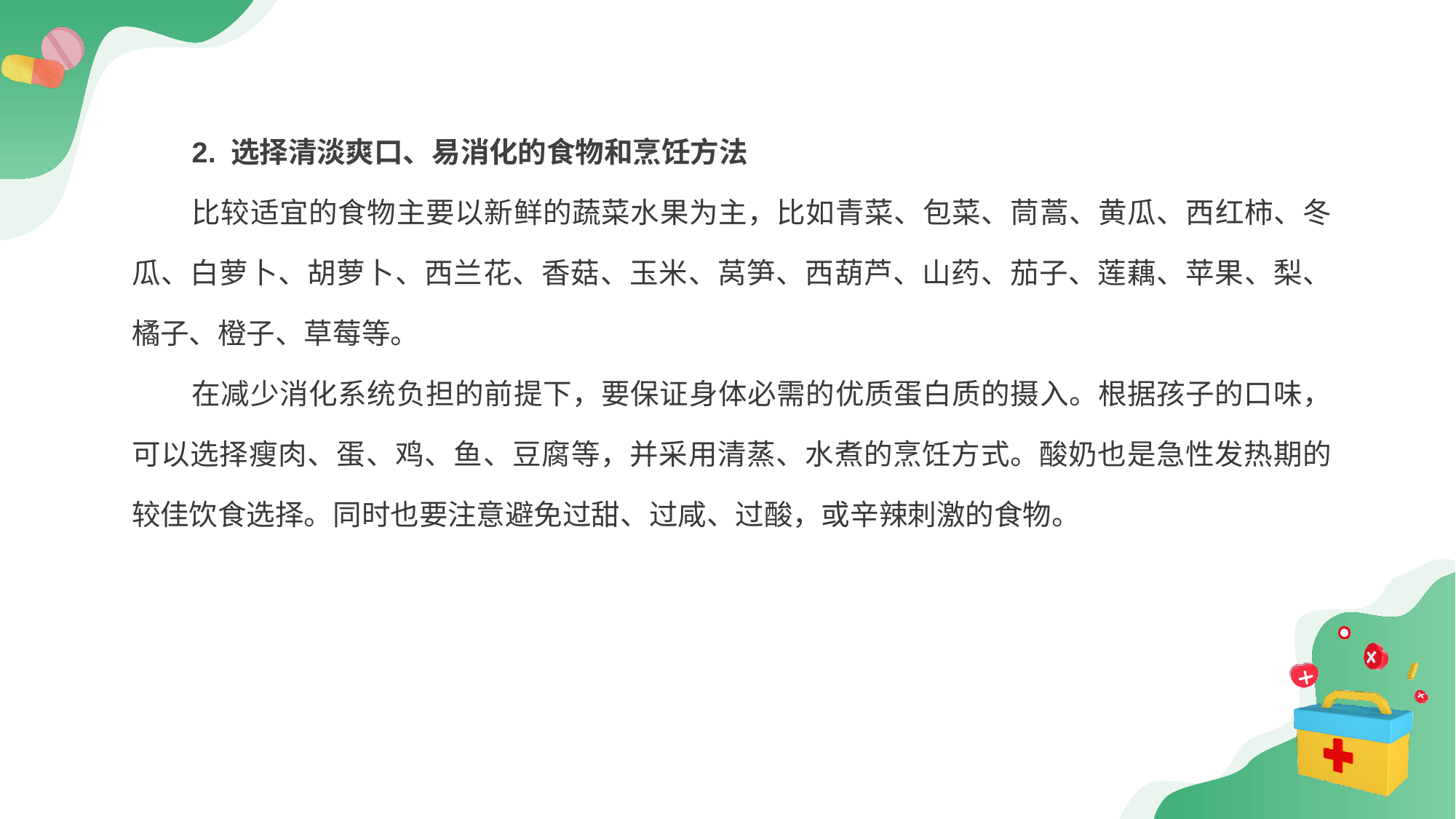

2. 选择清淡爽口、易消化的食物和烹饪方法
比较适宜的食物主要以新鲜的蔬菜水果为主，比如青菜、包菜、茼蒿、黄瓜、西红柿、冬瓜、白萝卜、胡萝卜、西兰花、香菇、玉米、莴笋、西葫芦、山药、茄子、莲藕、苹果、梨、橘子、橙子、草莓等。
在减少消化系统负担的前提下，要保证身体必需的优质蛋白质的摄入。根据孩子的口味，可以选择瘦肉、蛋、鸡、鱼、豆腐等，并采用清蒸、水煮的烹饪方式。酸奶也是急性发热期的较佳饮食选择。同时也要注意避免过甜、过咸、过酸，或辛辣刺激的食物。